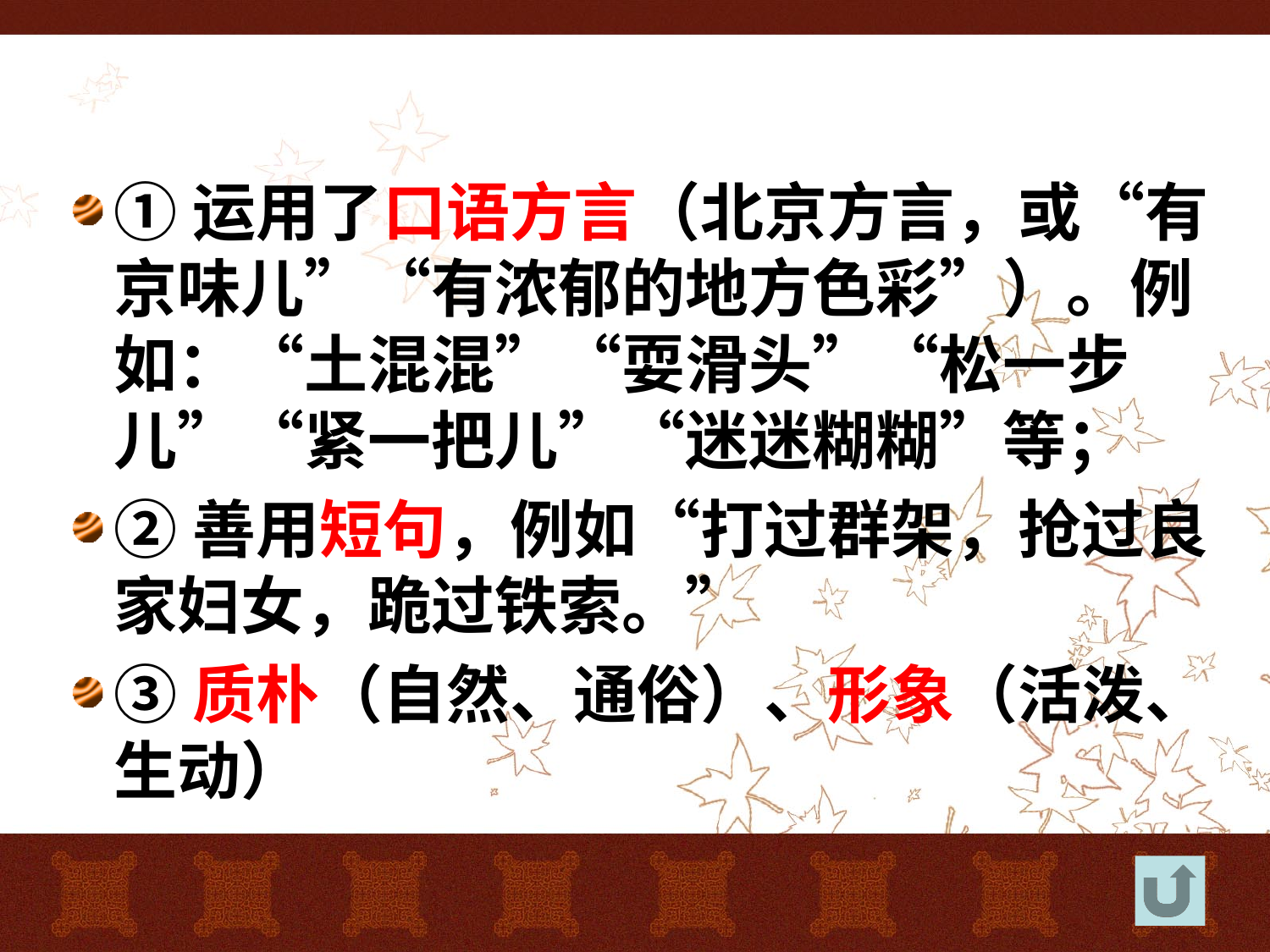

#
①运用了口语方言（北京方言，或“有京味儿”“有浓郁的地方色彩”）。例如：“土混混”“耍滑头”“松一步儿”“紧一把儿”“迷迷糊糊”等；
②善用短句，例如“打过群架，抢过良家妇女，跪过铁索。”
③质朴（自然、通俗）、形象（活泼、生动）